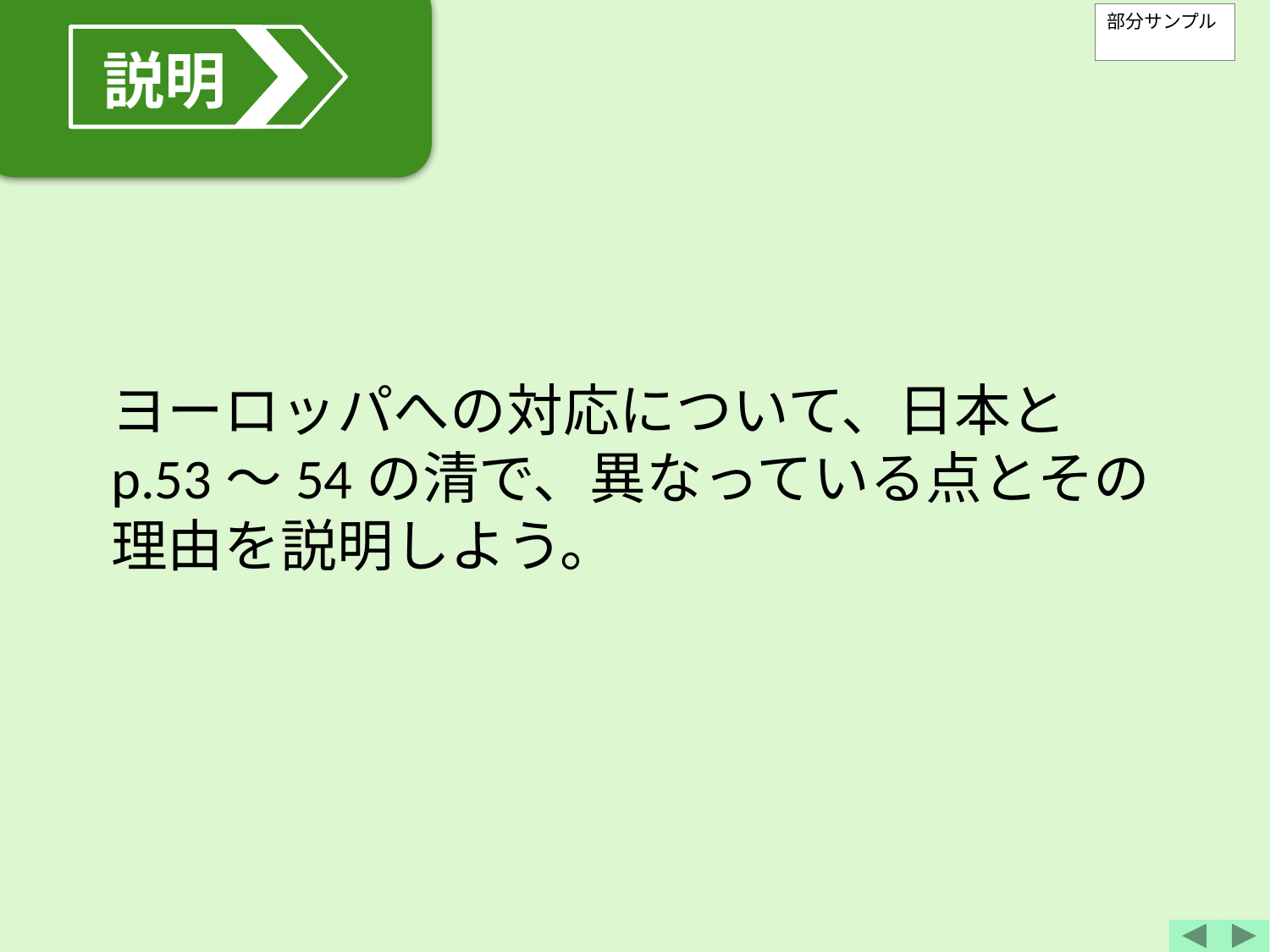

部分サンプル

説明
ヨーロッパへの対応について、日本とp.53～54の清で、異なっている点とその理由を説明しよう。